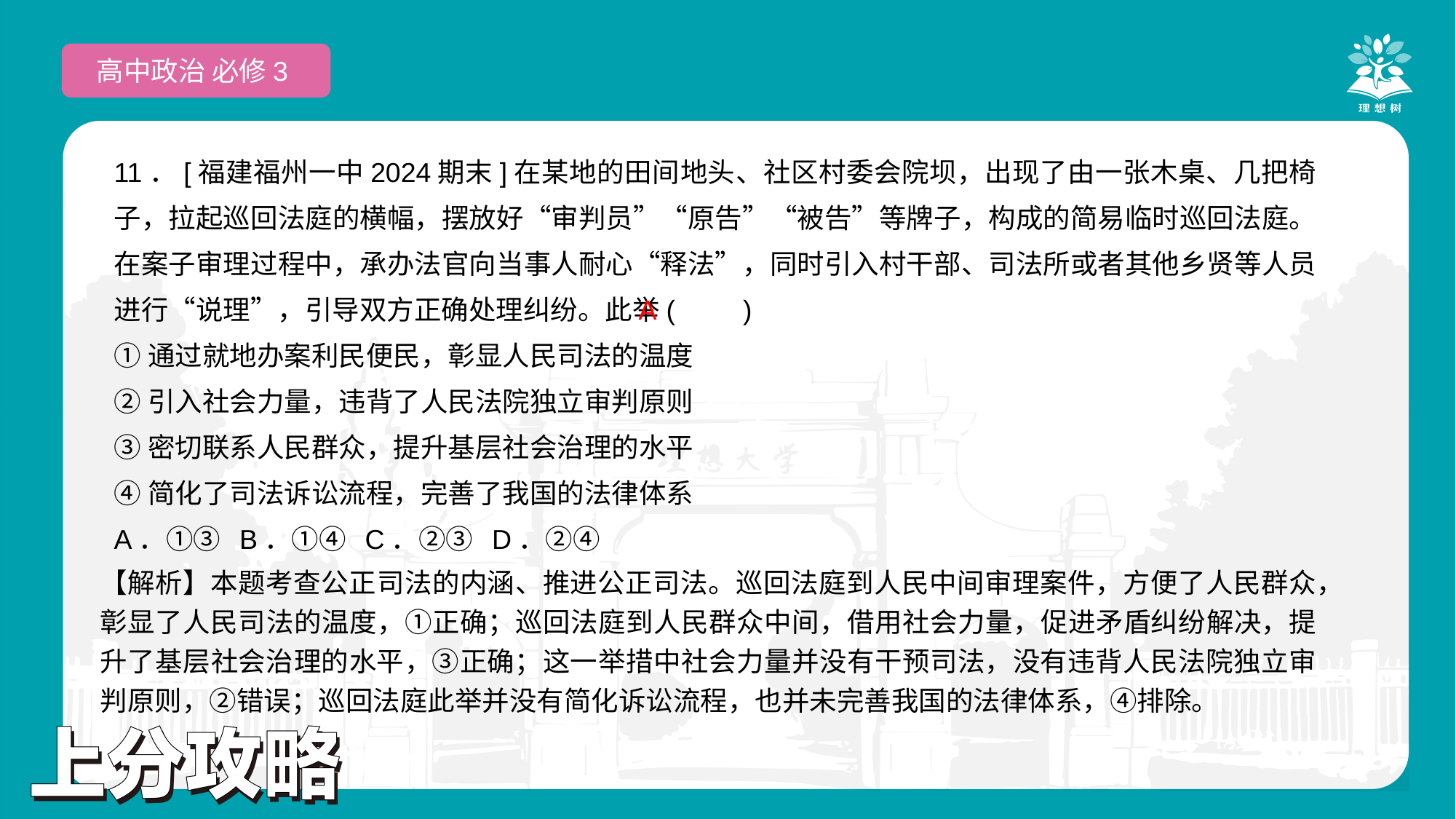

高中政治 必修3
11．[福建福州一中2024期末]在某地的田间地头、社区村委会院坝，出现了由一张木桌、几把椅子，拉起巡回法庭的横幅，摆放好“审判员”“原告”“被告”等牌子，构成的简易临时巡回法庭。在案子审理过程中，承办法官向当事人耐心“释法”，同时引入村干部、司法所或者其他乡贤等人员进行“说理”，引导双方正确处理纠纷。此举(　　)
①通过就地办案利民便民，彰显人民司法的温度
②引入社会力量，违背了人民法院独立审判原则
③密切联系人民群众，提升基层社会治理的水平
④简化了司法诉讼流程，完善了我国的法律体系
A．①③  B．①④  C．②③  D．②④
A
【解析】本题考查公正司法的内涵、推进公正司法。巡回法庭到人民中间审理案件，方便了人民群众，彰显了人民司法的温度，①正确；巡回法庭到人民群众中间，借用社会力量，促进矛盾纠纷解决，提升了基层社会治理的水平，③正确；这一举措中社会力量并没有干预司法，没有违背人民法院独立审判原则，②错误；巡回法庭此举并没有简化诉讼流程，也并未完善我国的法律体系，④排除。